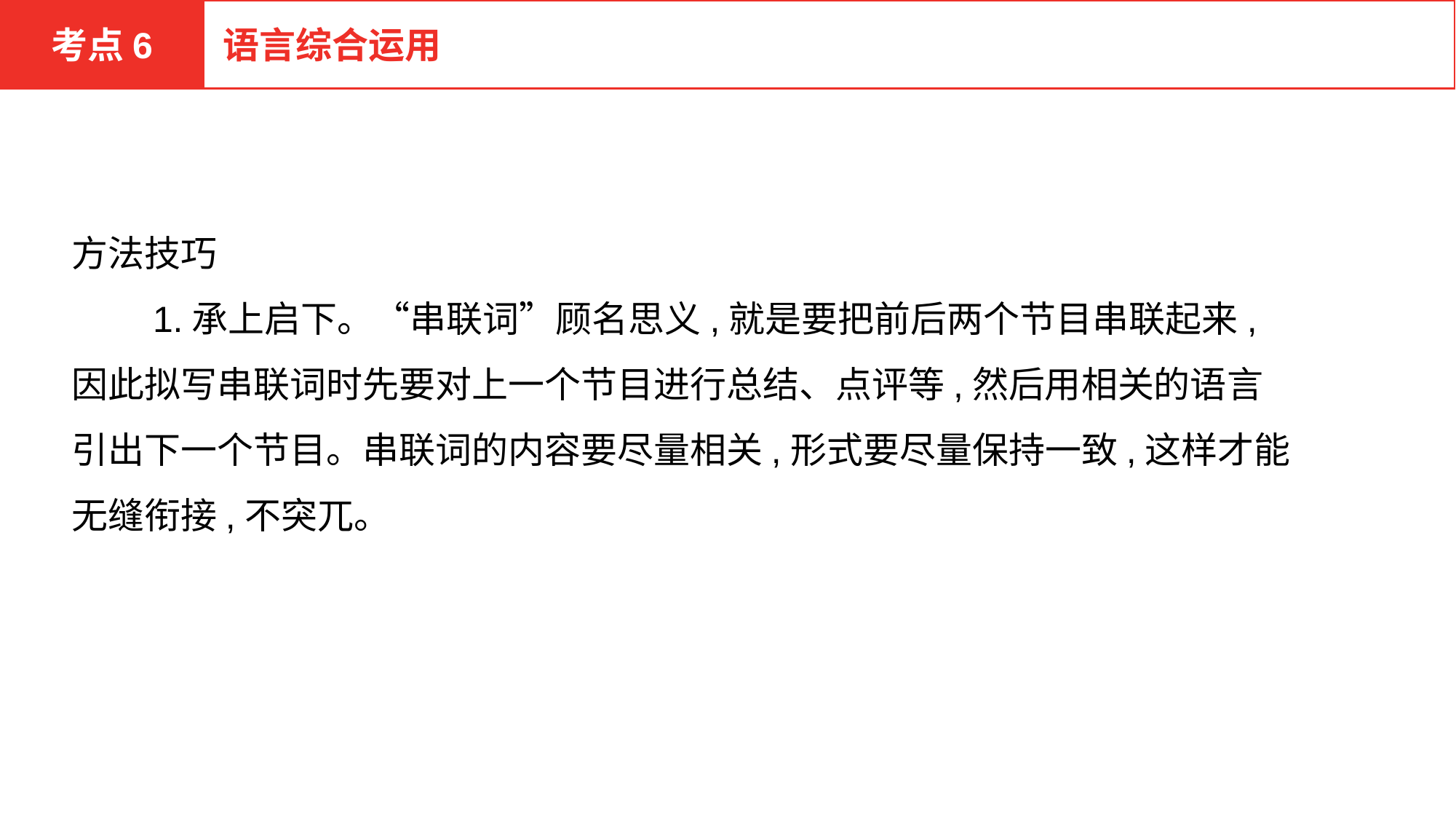

考点6
语言综合运用
方法技巧
　　1.承上启下。“串联词”顾名思义,就是要把前后两个节目串联起来,因此拟写串联词时先要对上一个节目进行总结、点评等,然后用相关的语言引出下一个节目。串联词的内容要尽量相关,形式要尽量保持一致,这样才能无缝衔接,不突兀。